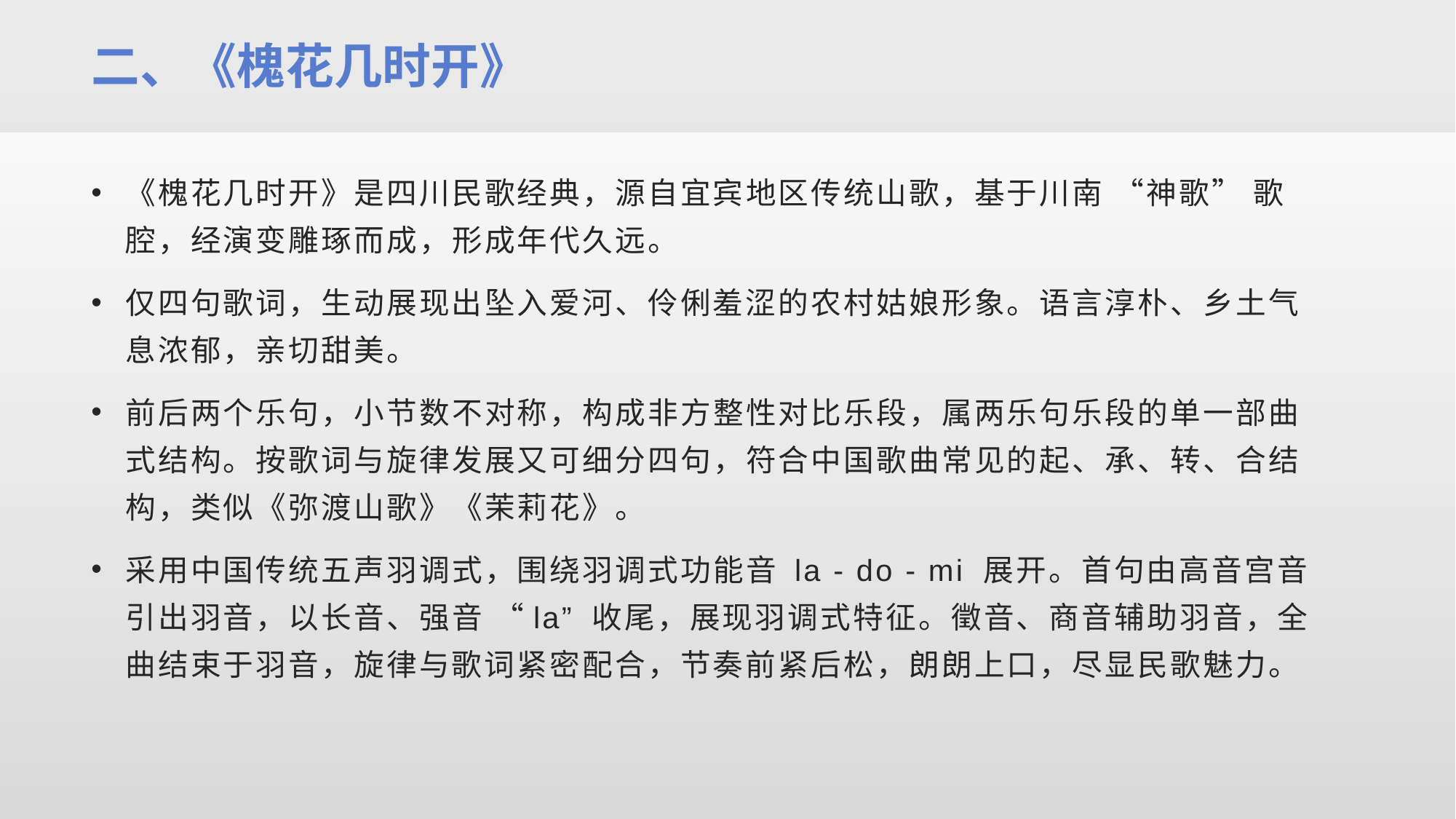

二、《槐花几时开》
《槐花几时开》是四川民歌经典，源自宜宾地区传统山歌，基于川南 “神歌” 歌腔，经演变雕琢而成，形成年代久远。​
仅四句歌词，生动展现出坠入爱河、伶俐羞涩的农村姑娘形象。语言淳朴、乡土气息浓郁，亲切甜美。​
前后两个乐句，小节数不对称，构成非方整性对比乐段，属两乐句乐段的单一部曲式结构。按歌词与旋律发展又可细分四句，符合中国歌曲常见的起、承、转、合结构，类似《弥渡山歌》《茉莉花》。​
采用中国传统五声羽调式，围绕羽调式功能音 la - do - mi 展开。首句由高音宫音引出羽音，以长音、强音 “la” 收尾，展现羽调式特征。徵音、商音辅助羽音，全曲结束于羽音，旋律与歌词紧密配合，节奏前紧后松，朗朗上口，尽显民歌魅力。